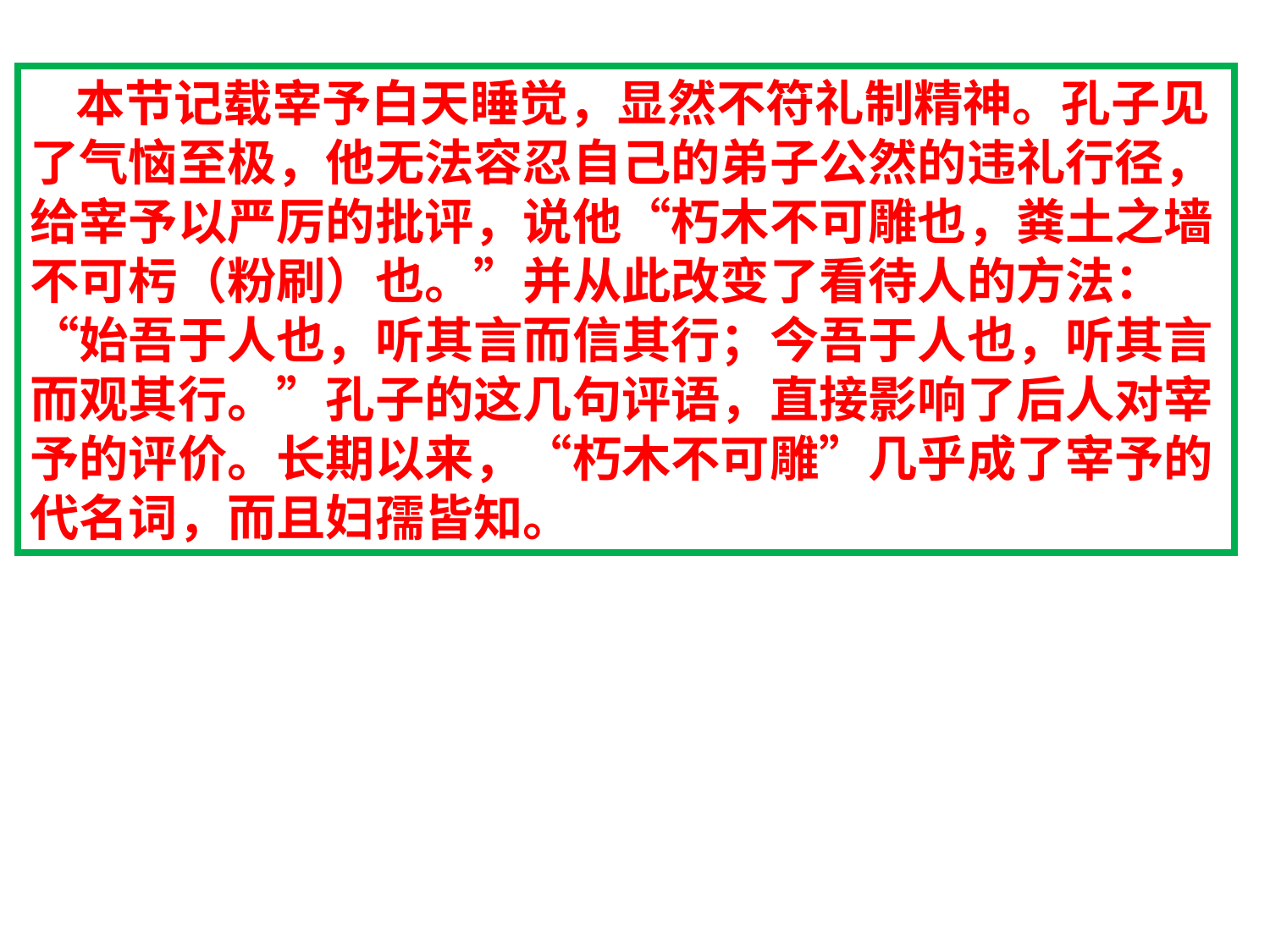

本节记载宰予白天睡觉，显然不符礼制精神。孔子见了气恼至极，他无法容忍自己的弟子公然的违礼行径，给宰予以严厉的批评，说他“朽木不可雕也，粪土之墙不可杇（粉刷）也。”并从此改变了看待人的方法：“始吾于人也，听其言而信其行；今吾于人也，听其言而观其行。”孔子的这几句评语，直接影响了后人对宰予的评价。长期以来，“朽木不可雕”几乎成了宰予的代名词，而且妇孺皆知。